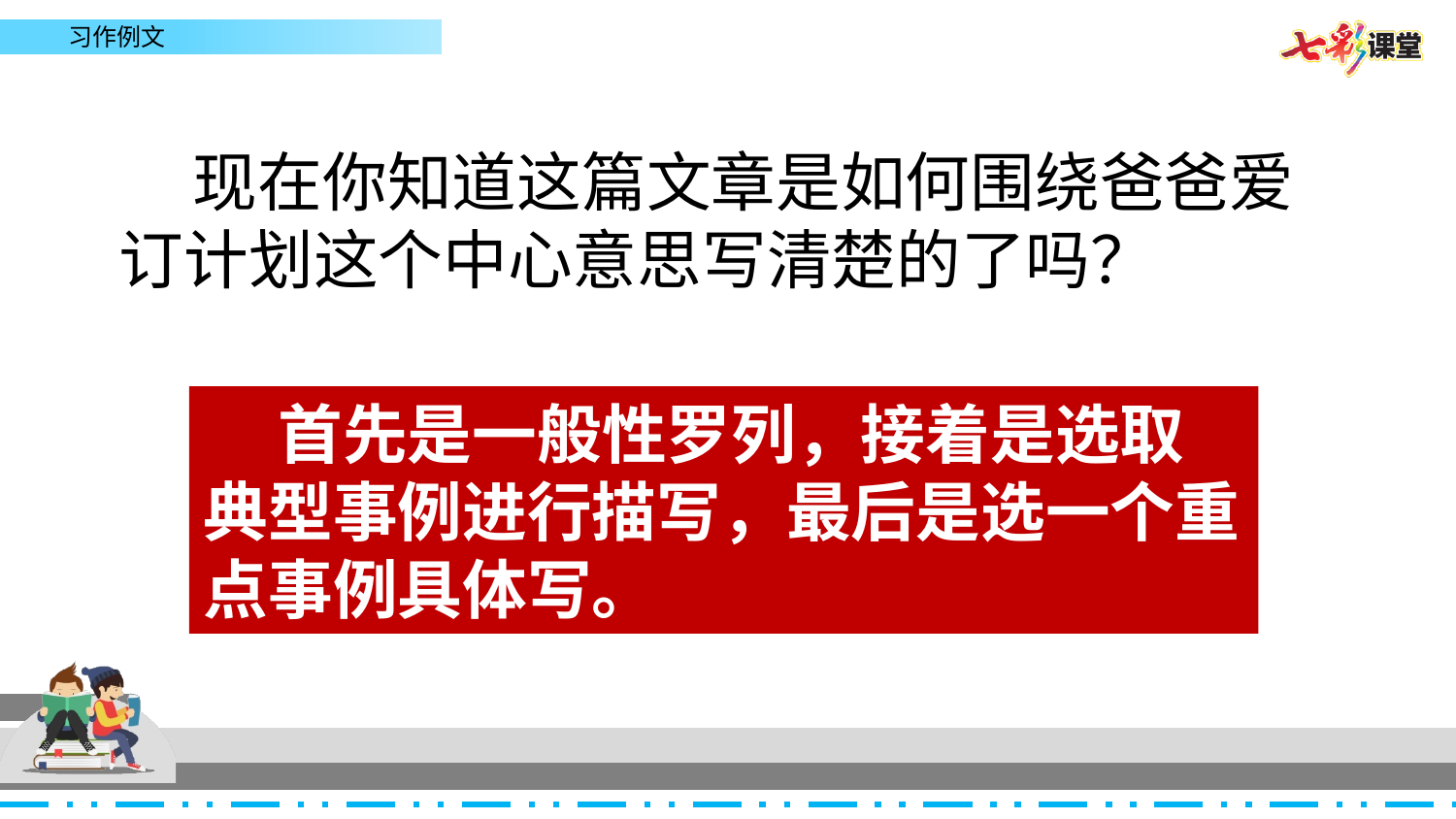

现在你知道这篇文章是如何围绕爸爸爱订计划这个中心意思写清楚的了吗？
    首先是一般性罗列，接着是选取典型事例进行描写，最后是选一个重点事例具体写。